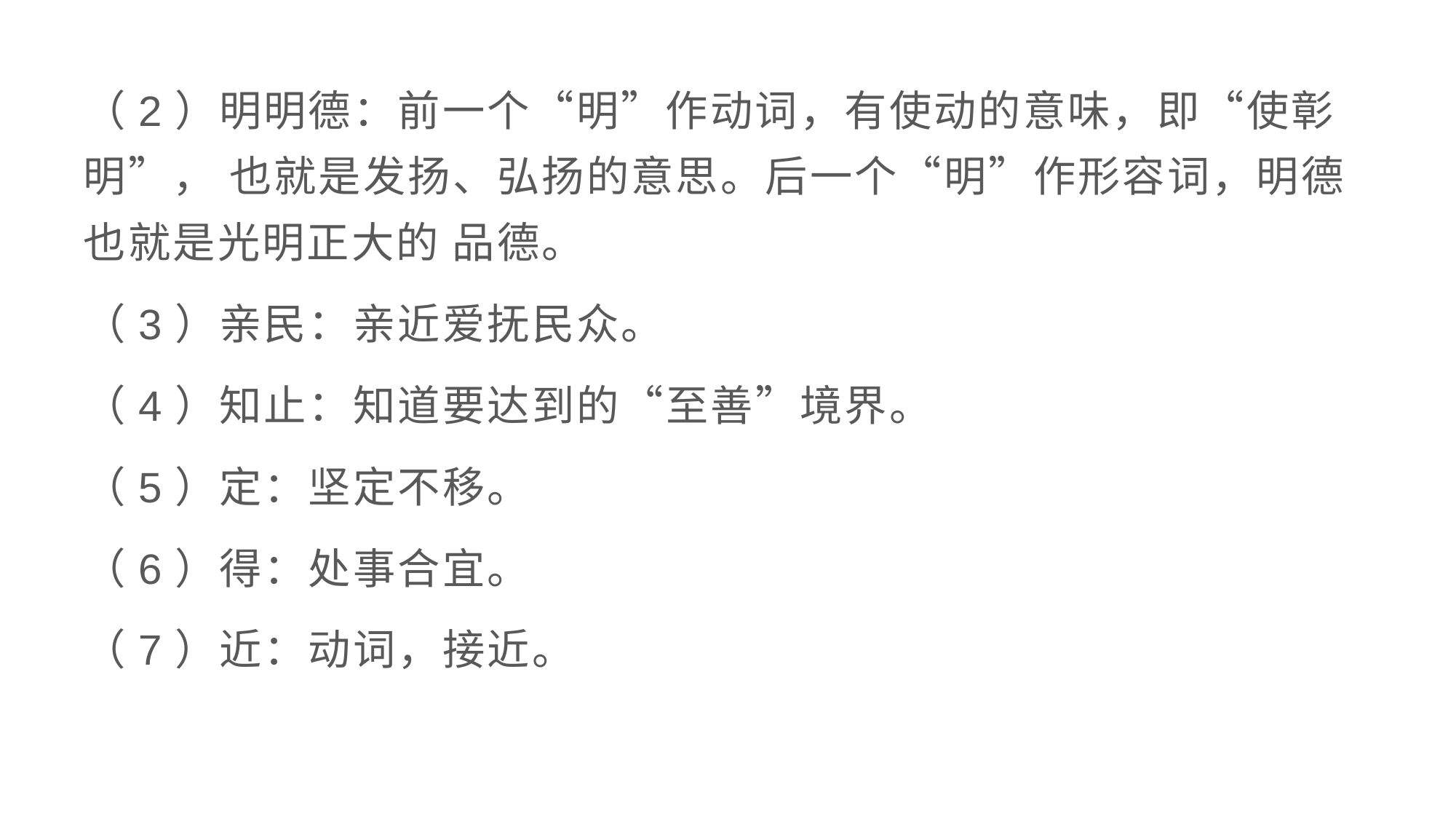

（2）明明德：前一个“明”作动词，有使动的意味，即“使彰明”， 也就是发扬、弘扬的意思。后一个“明”作形容词，明德也就是光明正大的 品德。
（3）亲民：亲近爱抚民众。
（4）知止：知道要达到的“至善”境界。
（5）定：坚定不移。
（6）得：处事合宜。
（7）近：动词，接近。